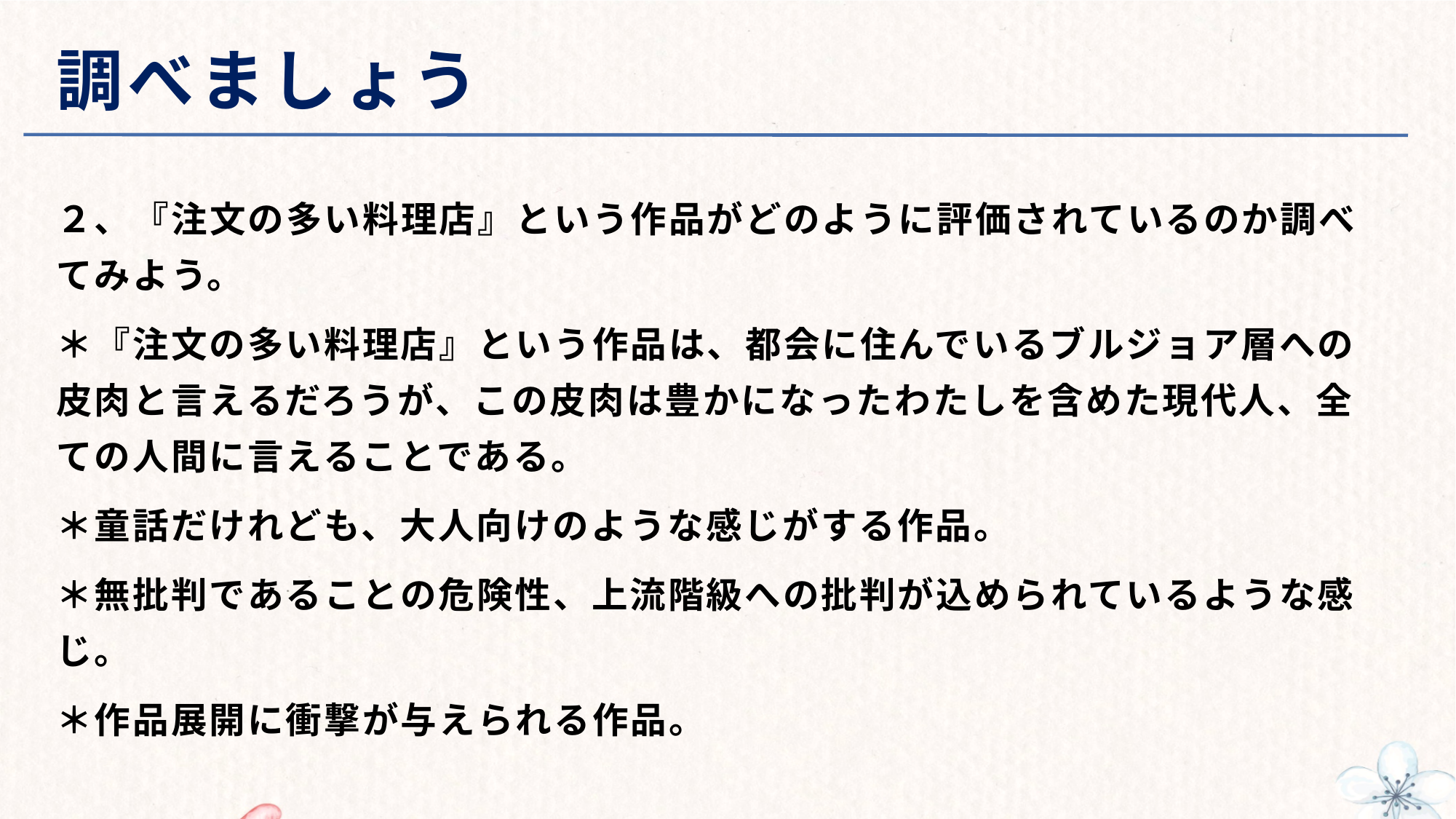

# 調べましょう
２、『注文の多い料理店』という作品がどのように評価されているのか調べてみよう。
＊『注文の多い料理店』という作品は、都会に住んでいるブルジョア層への皮肉と言えるだろうが、この皮肉は豊かになったわたしを含めた現代人、全ての人間に言えることである。
＊童話だけれども、大人向けのような感じがする作品。
＊無批判であることの危険性、上流階級への批判が込められているような感じ。
＊作品展開に衝撃が与えられる作品。